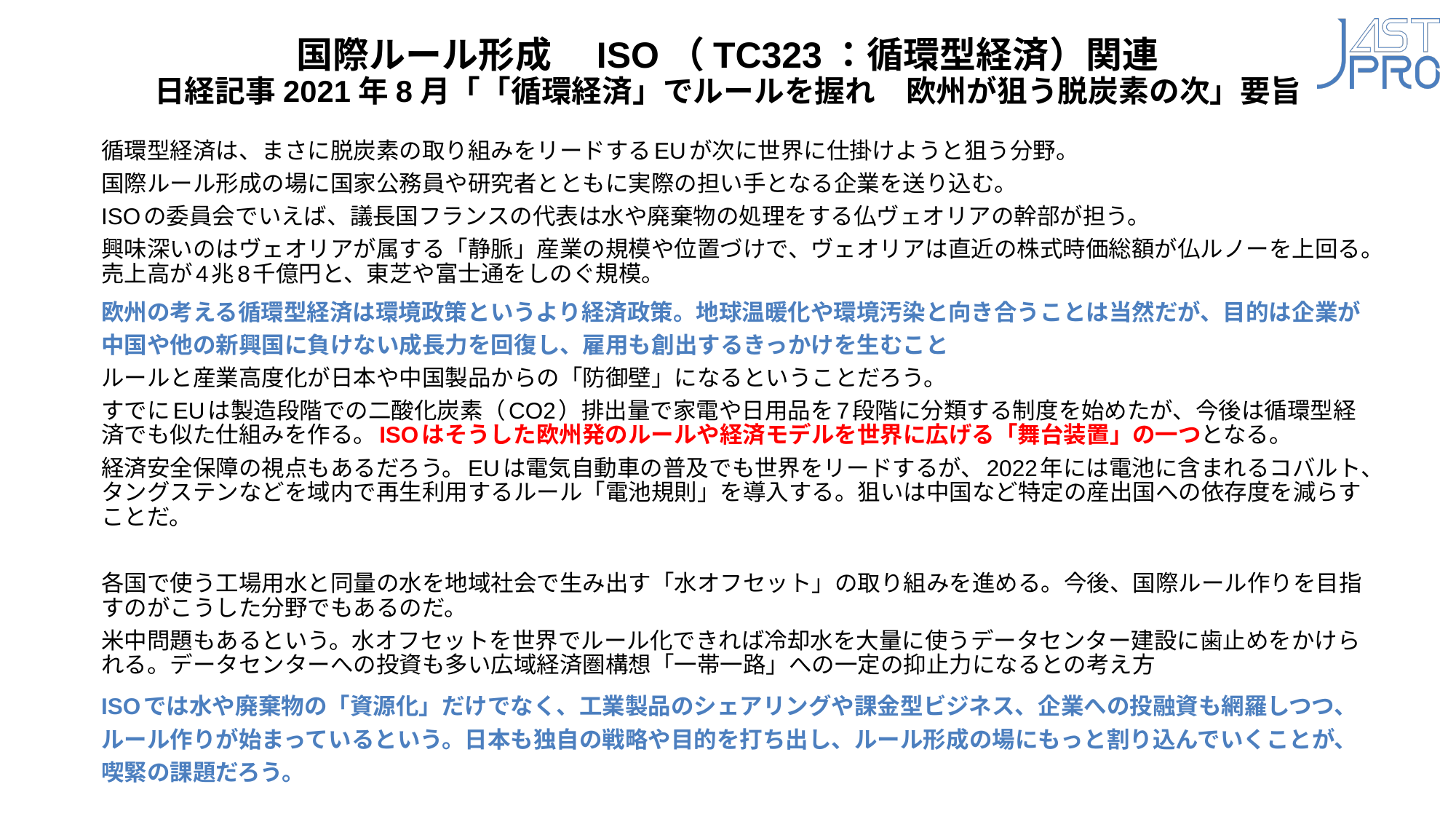

# 国際ルール形成　ISO（TC323：循環型経済）関連 日経記事2021年8月「「循環経済」でルールを握れ　欧州が狙う脱炭素の次」要旨
循環型経済は、まさに脱炭素の取り組みをリードするEUが次に世界に仕掛けようと狙う分野。
国際ルール形成の場に国家公務員や研究者とともに実際の担い手となる企業を送り込む。
ISOの委員会でいえば、議長国フランスの代表は水や廃棄物の処理をする仏ヴェオリアの幹部が担う。
興味深いのはヴェオリアが属する「静脈」産業の規模や位置づけで、ヴェオリアは直近の株式時価総額が仏ルノーを上回る。売上高が4兆8千億円と、東芝や富士通をしのぐ規模。
欧州の考える循環型経済は環境政策というより経済政策。地球温暖化や環境汚染と向き合うことは当然だが、目的は企業が中国や他の新興国に負けない成長力を回復し、雇用も創出するきっかけを生むこと
ルールと産業高度化が日本や中国製品からの「防御壁」になるということだろう。
すでにEUは製造段階での二酸化炭素（CO2）排出量で家電や日用品を7段階に分類する制度を始めたが、今後は循環型経済でも似た仕組みを作る。ISOはそうした欧州発のルールや経済モデルを世界に広げる「舞台装置」の一つとなる。
経済安全保障の視点もあるだろう。EUは電気自動車の普及でも世界をリードするが、2022年には電池に含まれるコバルト、タングステンなどを域内で再生利用するルール「電池規則」を導入する。狙いは中国など特定の産出国への依存度を減らすことだ。

各国で使う工場用水と同量の水を地域社会で生み出す「水オフセット」の取り組みを進める。今後、国際ルール作りを目指すのがこうした分野でもあるのだ。
米中問題もあるという。水オフセットを世界でルール化できれば冷却水を大量に使うデータセンター建設に歯止めをかけられる。データセンターへの投資も多い広域経済圏構想「一帯一路」への一定の抑止力になるとの考え方
ISOでは水や廃棄物の「資源化」だけでなく、工業製品のシェアリングや課金型ビジネス、企業への投融資も網羅しつつ、ルール作りが始まっているという。日本も独自の戦略や目的を打ち出し、ルール形成の場にもっと割り込んでいくことが、喫緊の課題だろう。